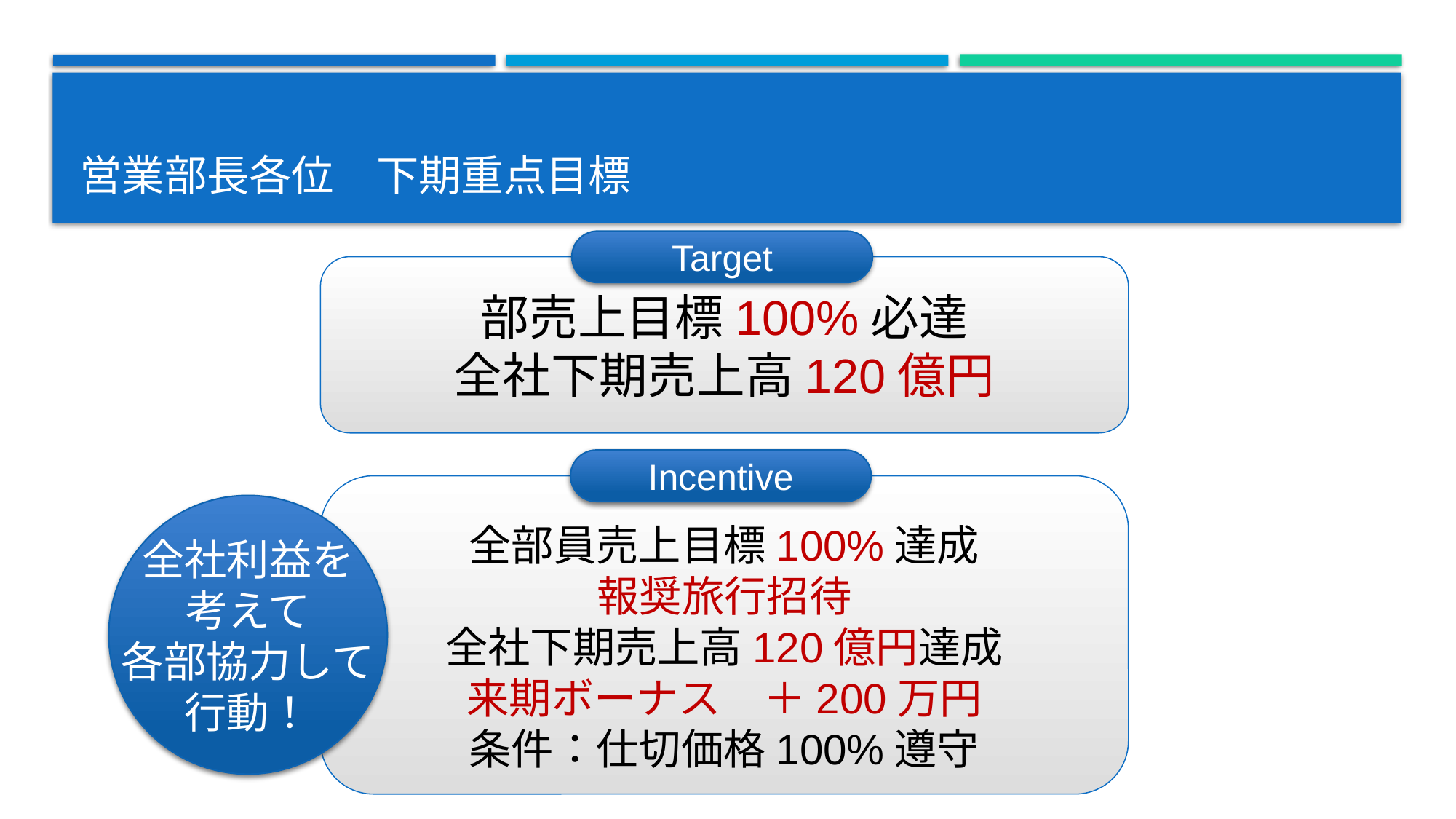

# 営業部長各位　下期重点目標
Target
部売上目標100%必達
全社下期売上高120億円
Incentive
全部員売上目標100%達成
報奨旅行招待
全社下期売上高120億円達成
来期ボーナス　＋200万円
条件：仕切価格100%遵守
全社利益を
考えて
各部協力して
行動！